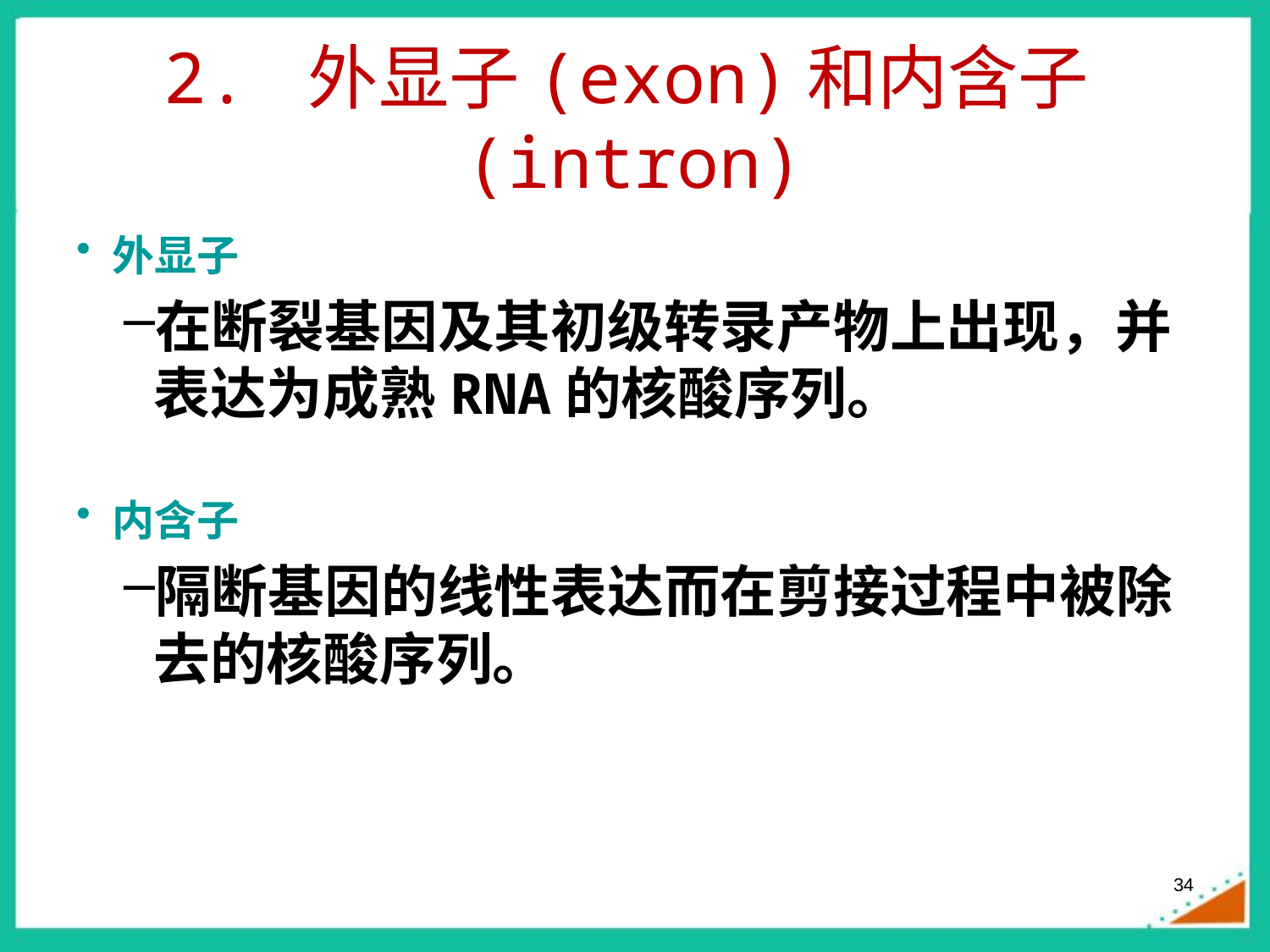

# 2. 外显子(exon)和内含子(intron)
外显子
在断裂基因及其初级转录产物上出现，并表达为成熟RNA的核酸序列。

内含子
隔断基因的线性表达而在剪接过程中被除去的核酸序列。
34